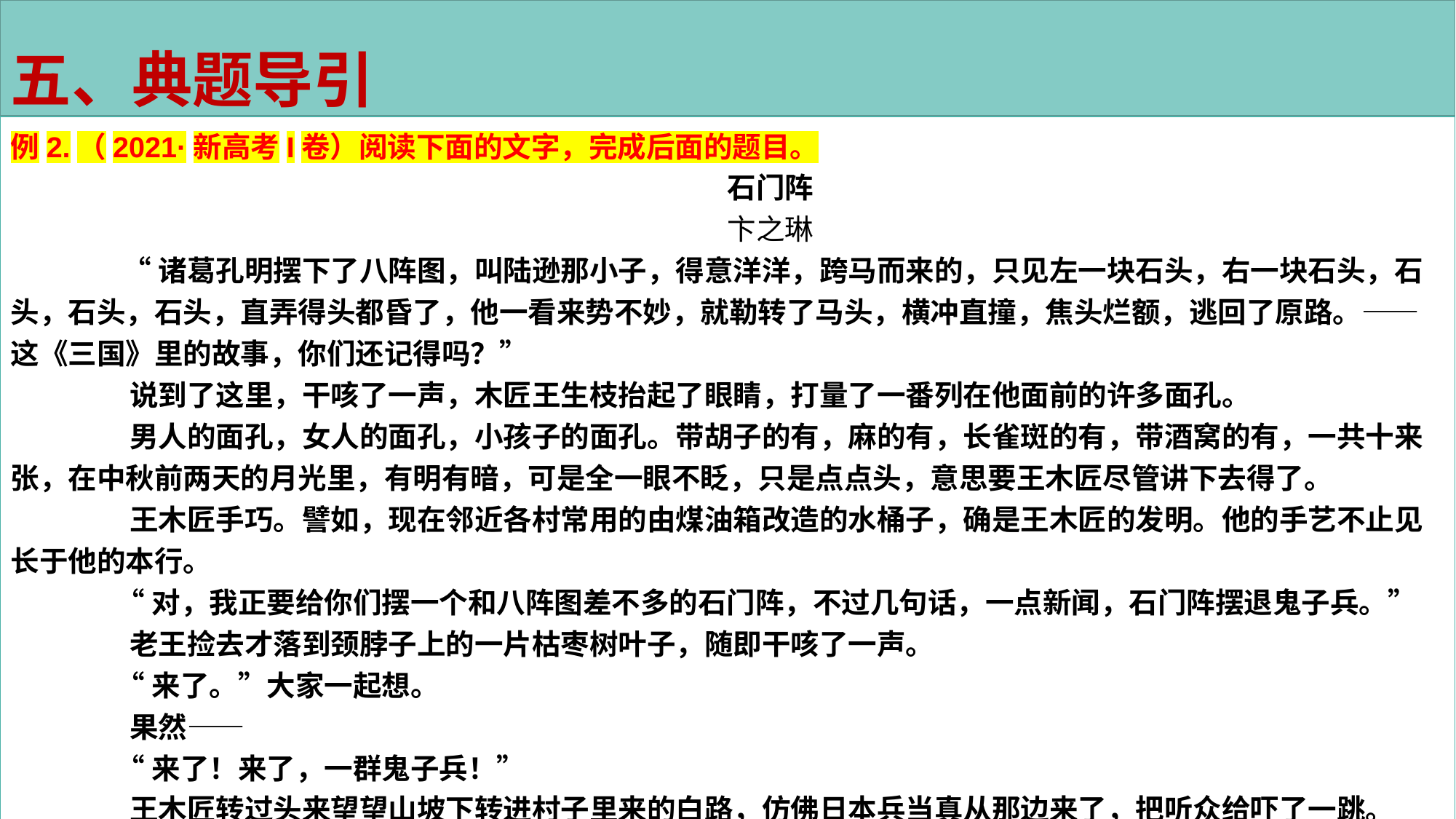

五、典题导引

例2.（2021·新高考I卷）阅读下面的文字，完成后面的题目。
石门阵
卞之琳
    “诸葛孔明摆下了八阵图，叫陆逊那小子，得意洋洋，跨马而来的，只见左一块石头，右一块石头，石头，石头，石头，直弄得头都昏了，他一看来势不妙，就勒转了马头，横冲直撞，焦头烂额，逃回了原路。——这《三国》里的故事，你们还记得吗？”
    说到了这里，干咳了一声，木匠王生枝抬起了眼睛，打量了一番列在他面前的许多面孔。
    男人的面孔，女人的面孔，小孩子的面孔。带胡子的有，麻的有，长雀斑的有，带酒窝的有，一共十来张，在中秋前两天的月光里，有明有暗，可是全一眼不眨，只是点点头，意思要王木匠尽管讲下去得了。
    王木匠手巧。譬如，现在邻近各村常用的由煤油箱改造的水桶子，确是王木匠的发明。他的手艺不止见长于他的本行。
   “对，我正要给你们摆一个和八阵图差不多的石门阵，不过几句话，一点新闻，石门阵摆退鬼子兵。”
    老王捡去才落到颈脖子上的一片枯枣树叶子，随即干咳了一声。
   “来了。”大家一起想。
    果然——
   “来了！来了，一群鬼子兵！”
    王木匠转过头来望望山坡下转进村子里来的白路，仿佛日本兵当真从那边来了，把听众给吓了一跳。